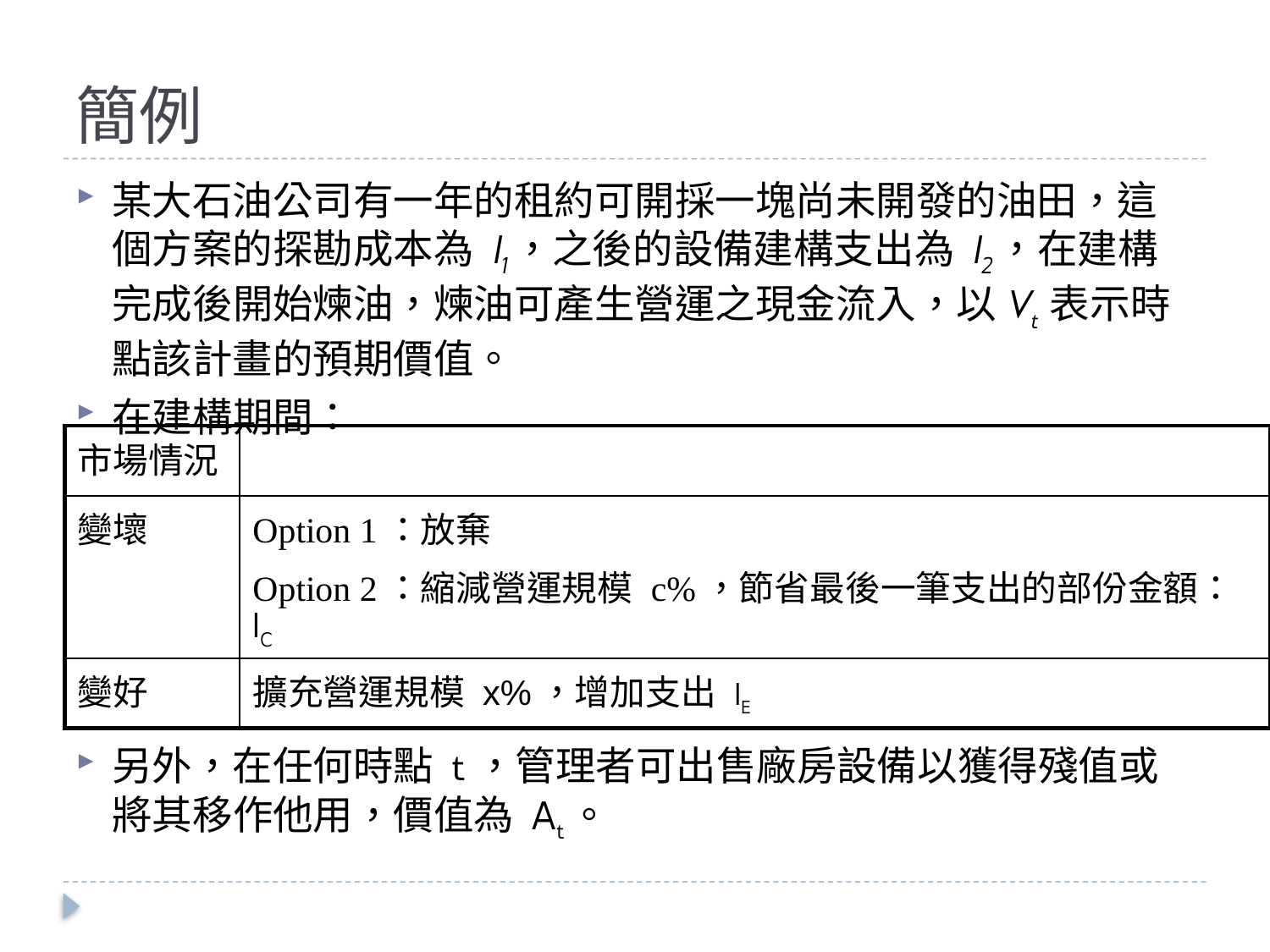

# 簡例
某大石油公司有一年的租約可開採一塊尚未開發的油田，這個方案的探勘成本為 I1，之後的設備建構支出為 I2，在建構完成後開始煉油，煉油可產生營運之現金流入，以Vt 表示時點該計畫的預期價值。
在建構期間：

另外，在任何時點 t，管理者可出售廠房設備以獲得殘值或將其移作他用，價值為 At。
| 市場情況 |  |
| --- | --- |
| 變壞 | Option 1：放棄 Option 2：縮減營運規模 c%，節省最後一筆支出的部份金額：IC |
| 變好 | 擴充營運規模 x%，增加支出 IE |